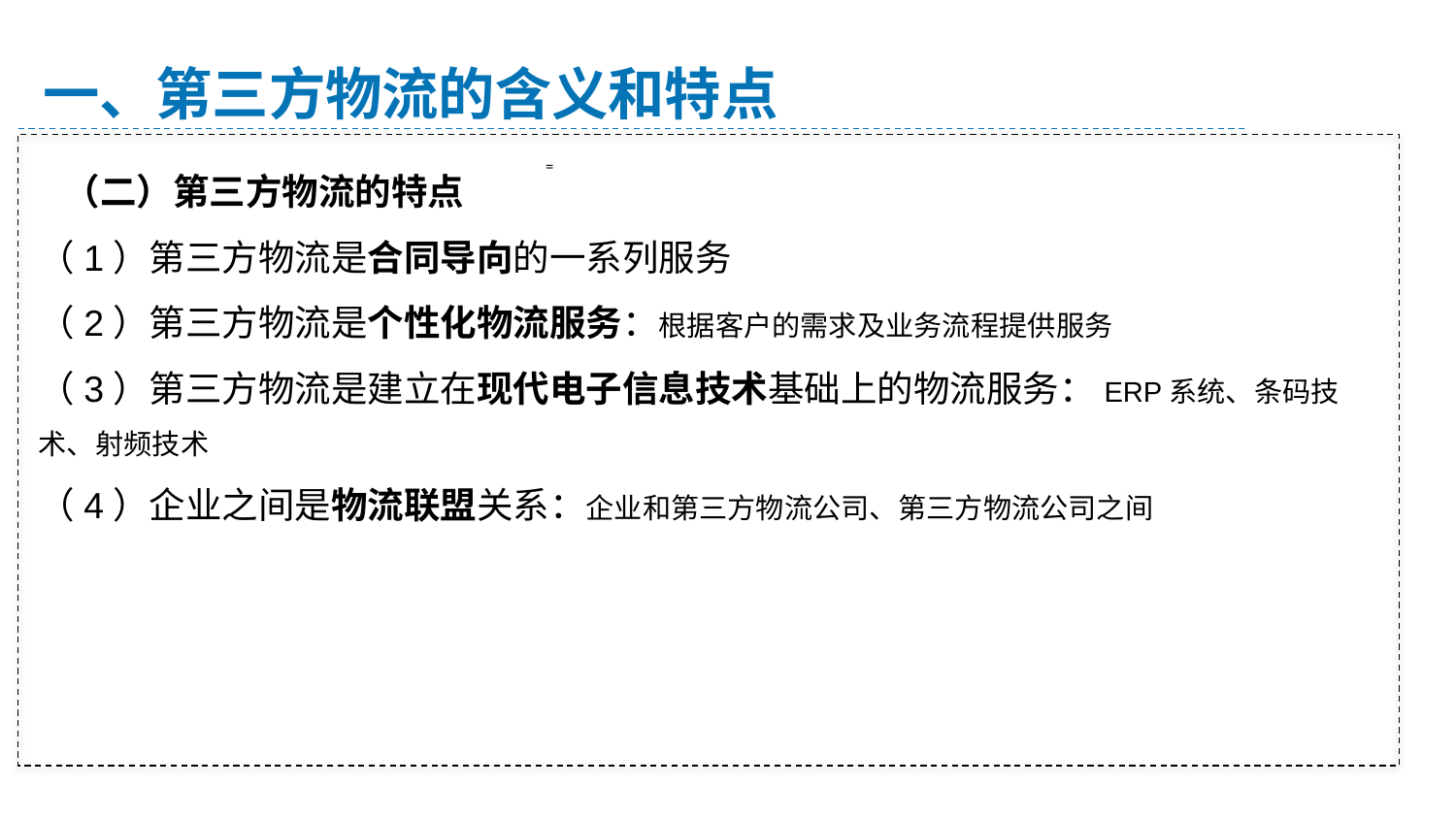

一、第三方物流的含义和特点

  （二）第三方物流的特点
（1）第三方物流是合同导向的一系列服务
（2）第三方物流是个性化物流服务：根据客户的需求及业务流程提供服务
（3）第三方物流是建立在现代电子信息技术基础上的物流服务：ERP系统、条码技术、射频技术
（4）企业之间是物流联盟关系：企业和第三方物流公司、第三方物流公司之间

=